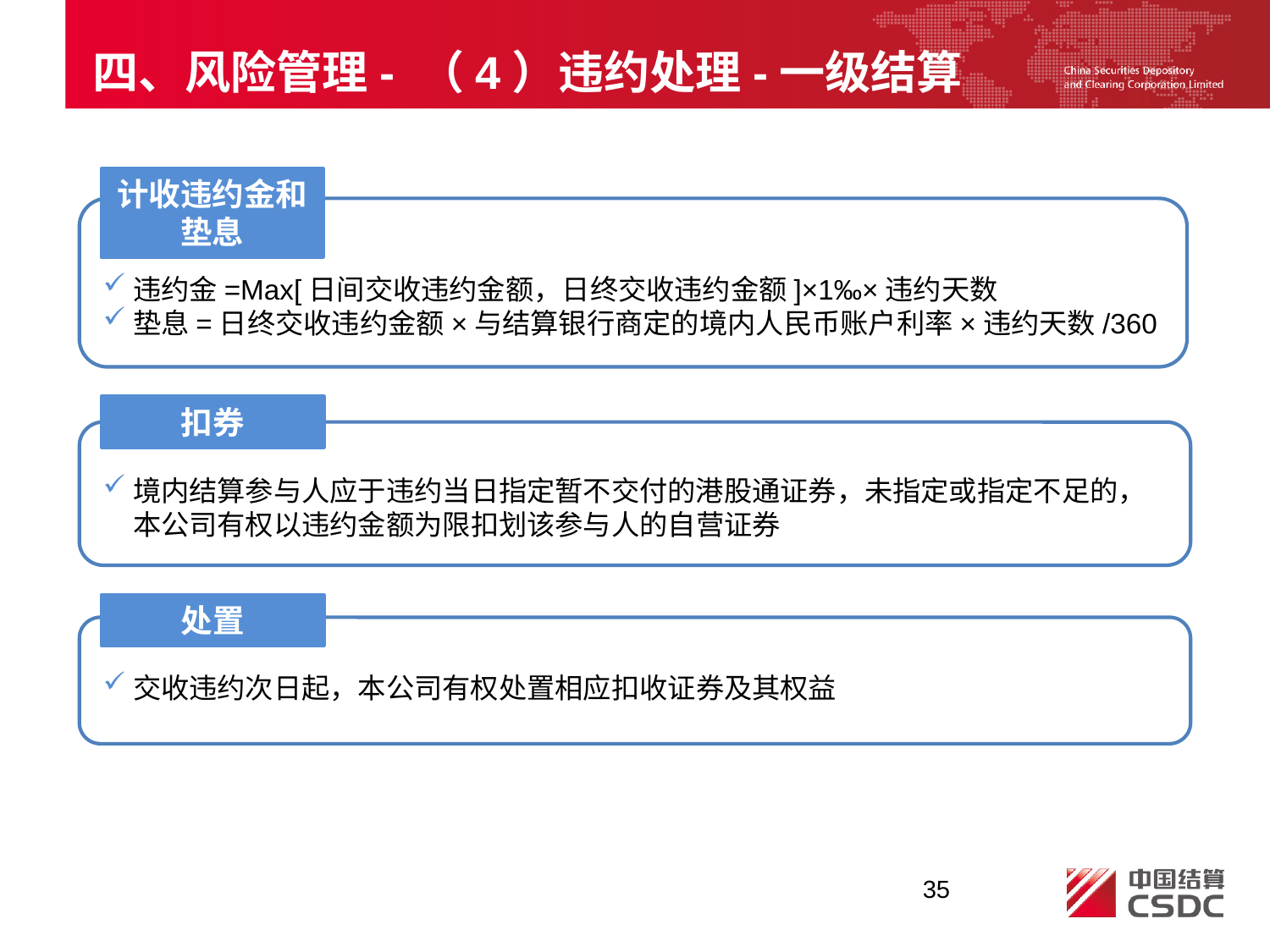

四、风险管理- （4）违约处理-一级结算
计收违约金和垫息

违约金=Max[日间交收违约金额，日终交收违约金额]×1‰×违约天数
垫息=日终交收违约金额×与结算银行商定的境内人民币账户利率×违约天数/360
扣券

境内结算参与人应于违约当日指定暂不交付的港股通证券，未指定或指定不足的，本公司有权以违约金额为限扣划该参与人的自营证券
处置

交收违约次日起，本公司有权处置相应扣收证券及其权益
35